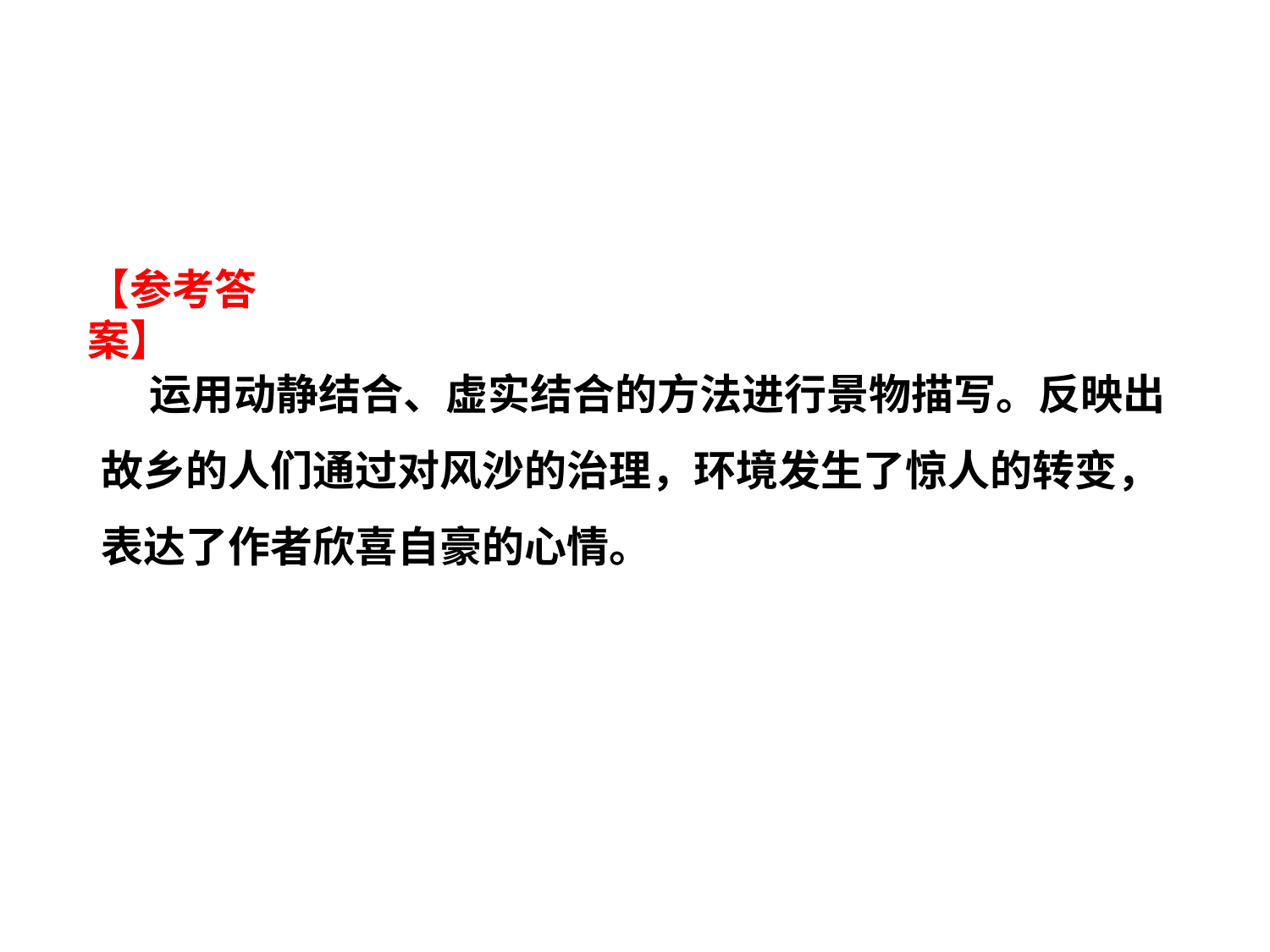

【参考答案】
    运用动静结合、虚实结合的方法进行景物描写。反映出故乡的人们通过对风沙的治理，环境发生了惊人的转变，表达了作者欣喜自豪的心情。